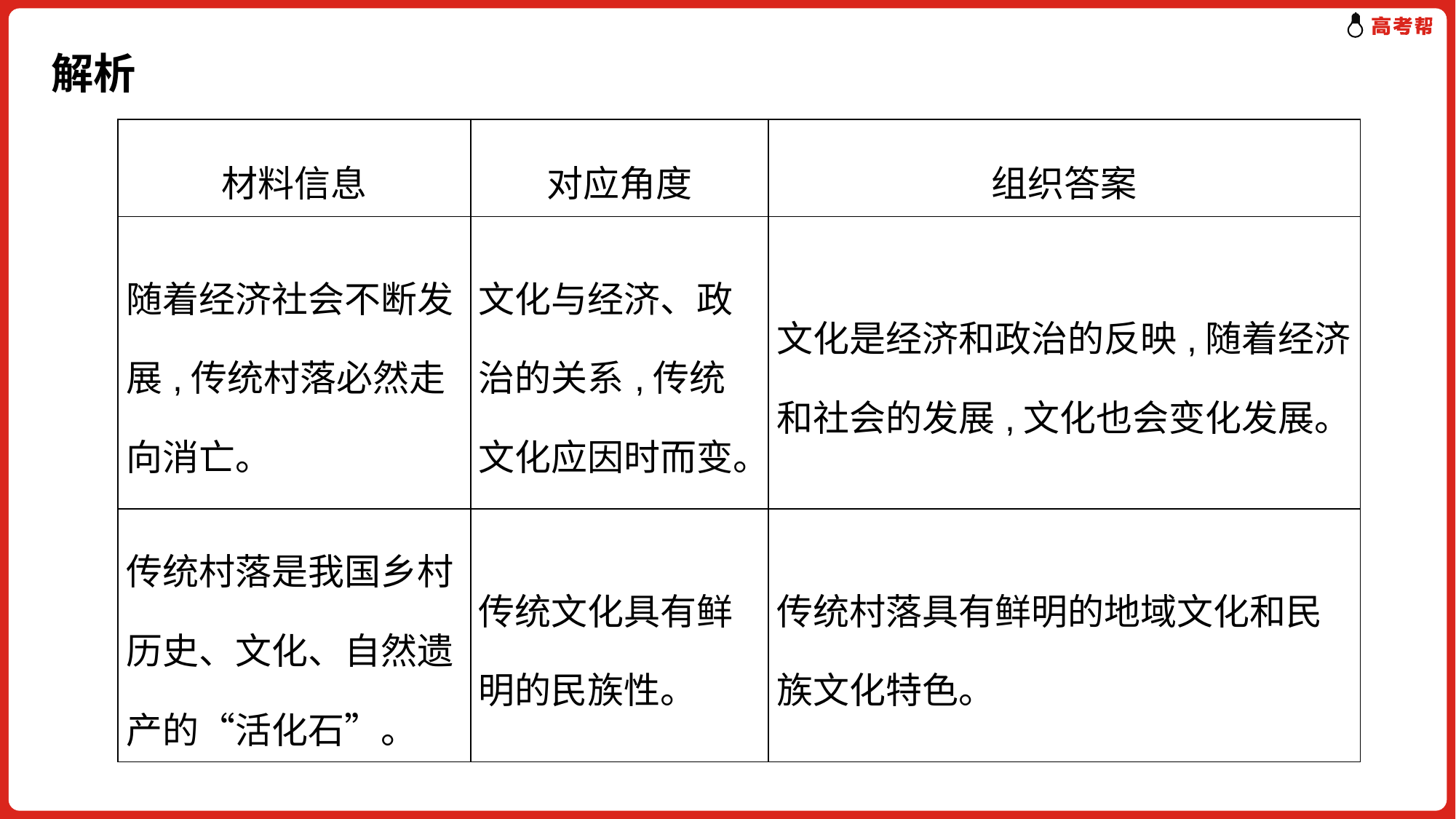

# 解析
| 材料信息 | 对应角度 | 组织答案 |
| --- | --- | --- |
| 随着经济社会不断发展,传统村落必然走向消亡。 | 文化与经济、政治的关系,传统文化应因时而变。 | 文化是经济和政治的反映,随着经济和社会的发展,文化也会变化发展。 |
| 传统村落是我国乡村历史、文化、自然遗产的“活化石”。 | 传统文化具有鲜明的民族性。 | 传统村落具有鲜明的地域文化和民族文化特色。 |